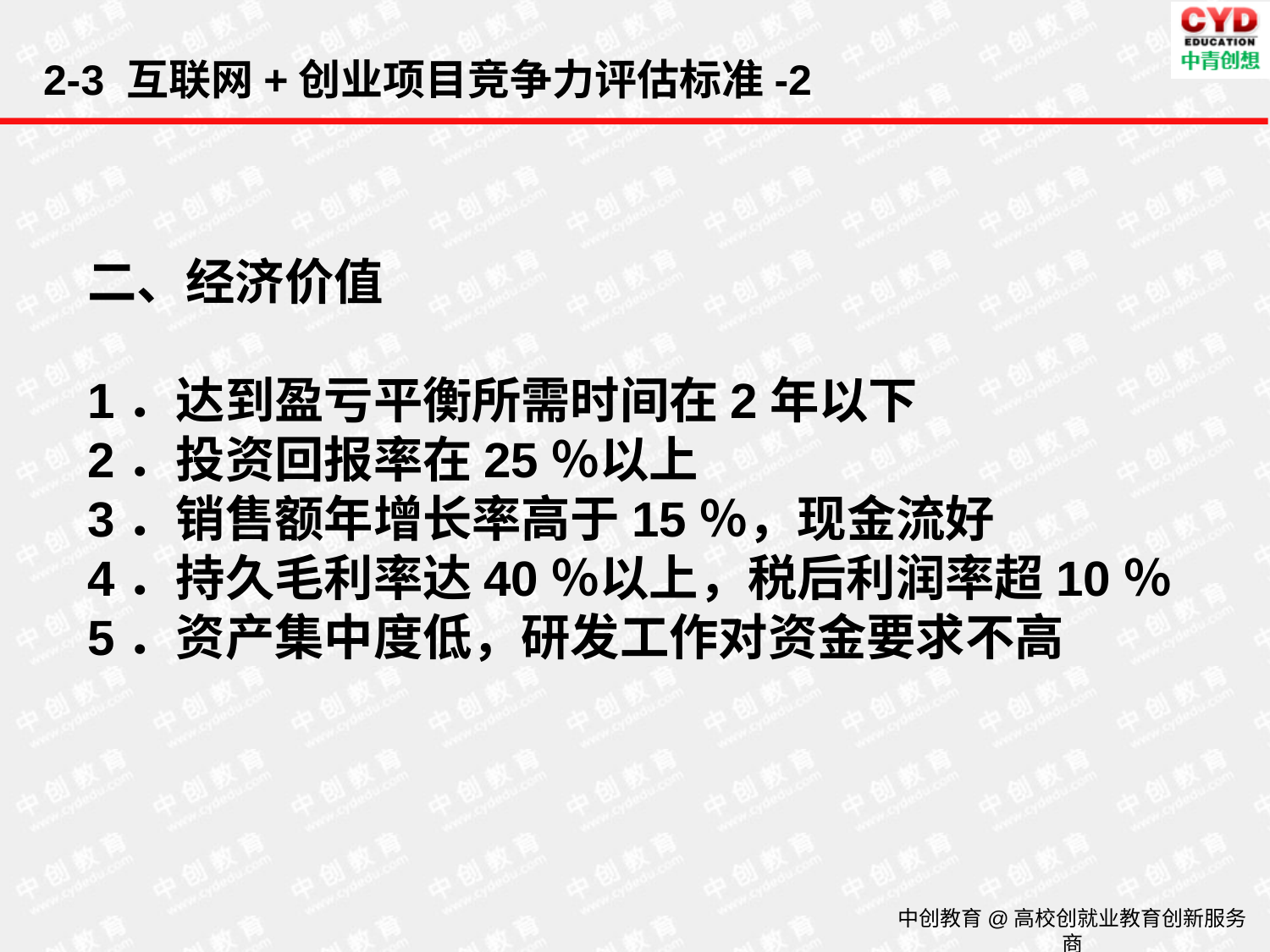

2-3 互联网+创业项目竞争力评估标准-2

二、经济价值

1．达到盈亏平衡所需时间在2年以下
2．投资回报率在25％以上
3．销售额年增长率高于15％，现金流好
4．持久毛利率达40％以上，税后利润率超10％
5．资产集中度低，研发工作对资金要求不高